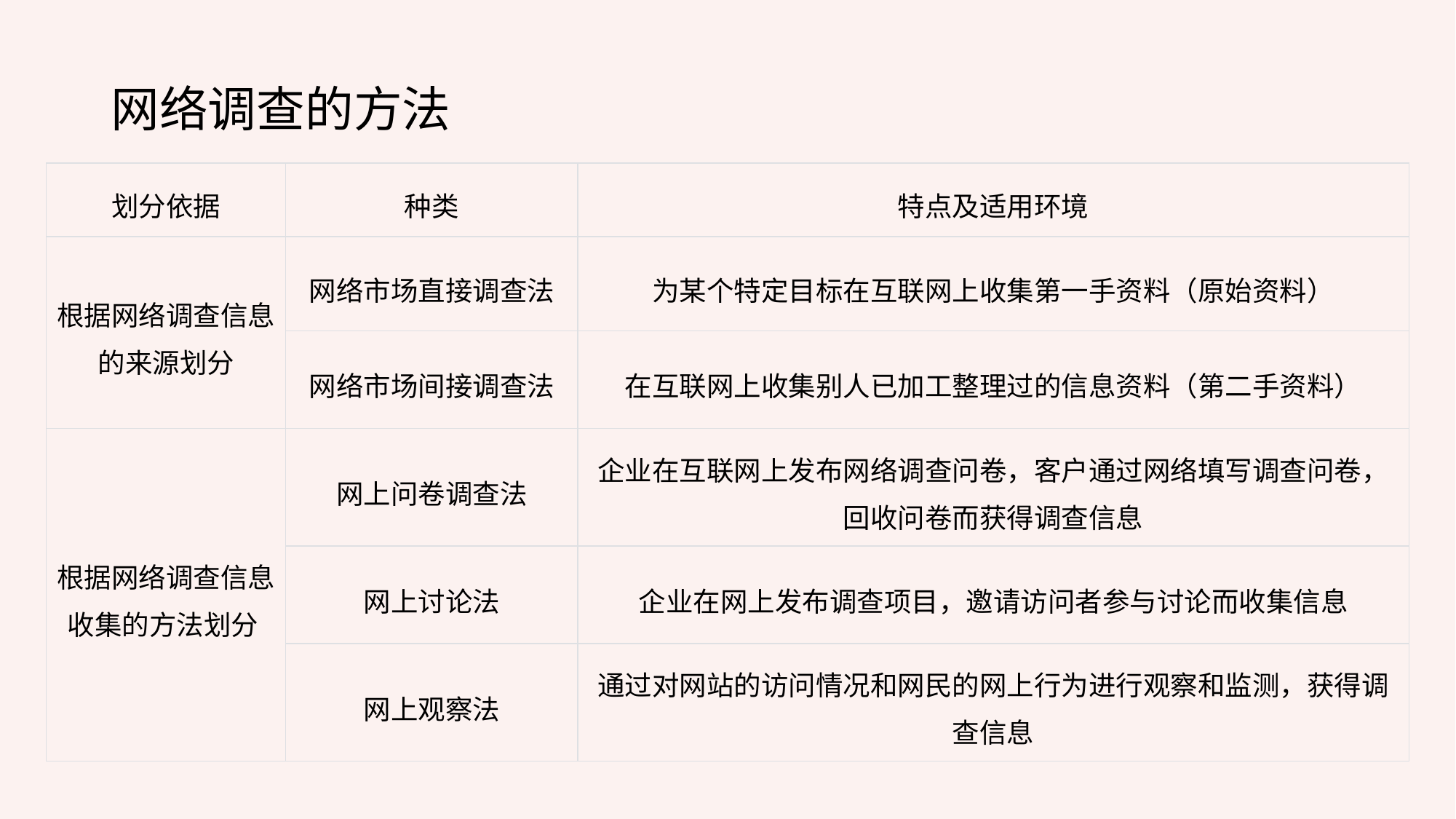

网络调查的方法
| 划分依据 | 种类 | 特点及适用环境 |
| --- | --- | --- |
| 根据网络调查信息的来源划分 | 网络市场直接调查法 | 为某个特定目标在互联网上收集第一手资料（原始资料） |
|  | 网络市场间接调查法 | 在互联网上收集别人已加工整理过的信息资料（第二手资料） |
| 根据网络调查信息收集的方法划分 | 网上问卷调查法 | 企业在互联网上发布网络调查问卷，客户通过网络填写调查问卷，回收问卷而获得调查信息 |
|  | 网上讨论法 | 企业在网上发布调查项目，邀请访问者参与讨论而收集信息 |
|  | 网上观察法 | 通过对网站的访问情况和网民的网上行为进行观察和监测，获得调查信息 |